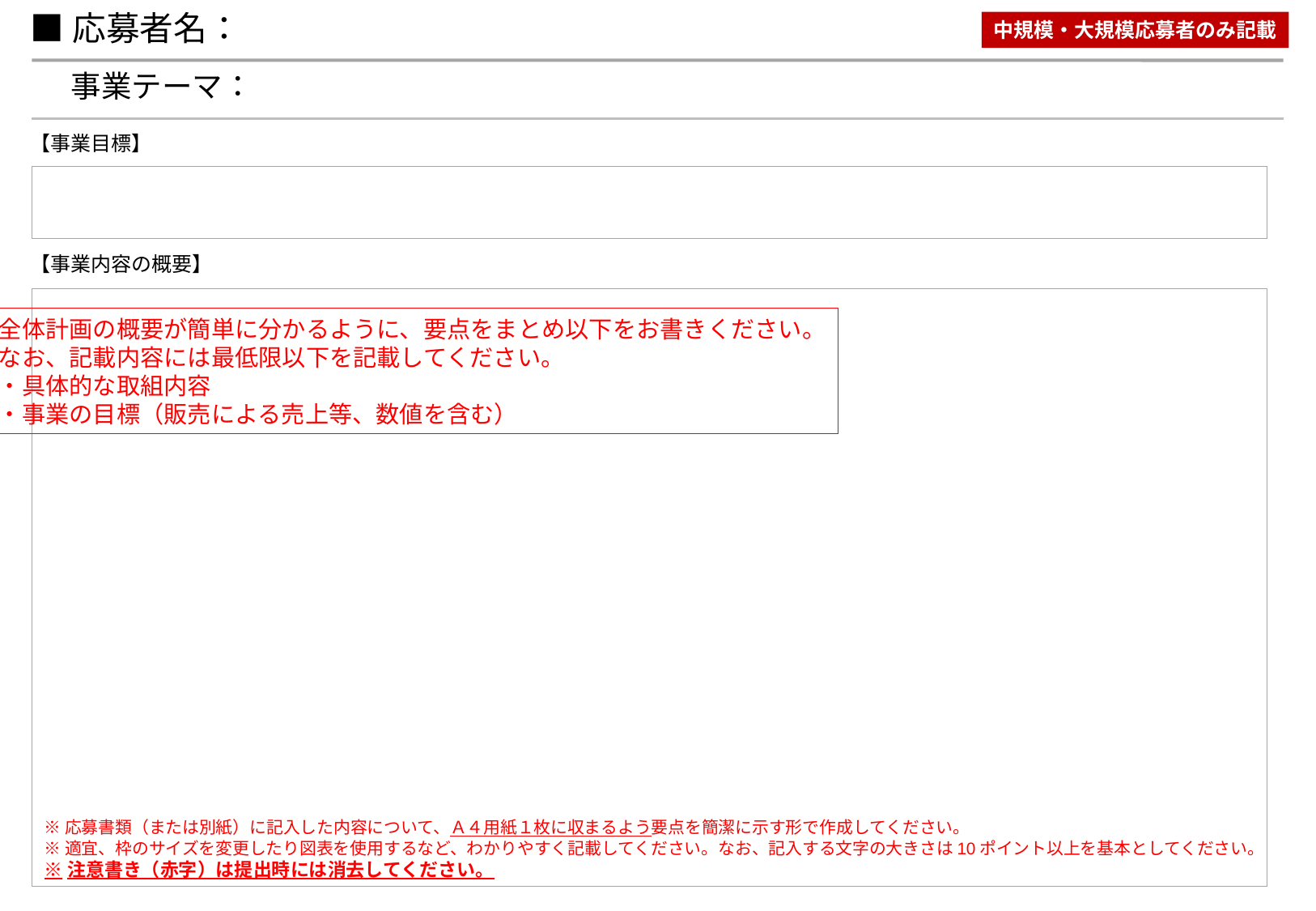

■応募者名：
中規模・大規模応募者のみ記載
事業テーマ：
【事業目標】

【事業内容の概要】

全体計画の概要が簡単に分かるように、要点をまとめ以下をお書きください。
なお、記載内容には最低限以下を記載してください。
・具体的な取組内容
・事業の目標（販売による売上等、数値を含む）
※応募書類（または別紙）に記入した内容について、Ａ４用紙１枚に収まるよう要点を簡潔に示す形で作成してください。
※適宜、枠のサイズを変更したり図表を使用するなど、わかりやすく記載してください。なお、記入する文字の大きさは10ポイント以上を基本としてください。
※注意書き（赤字）は提出時には消去してください。